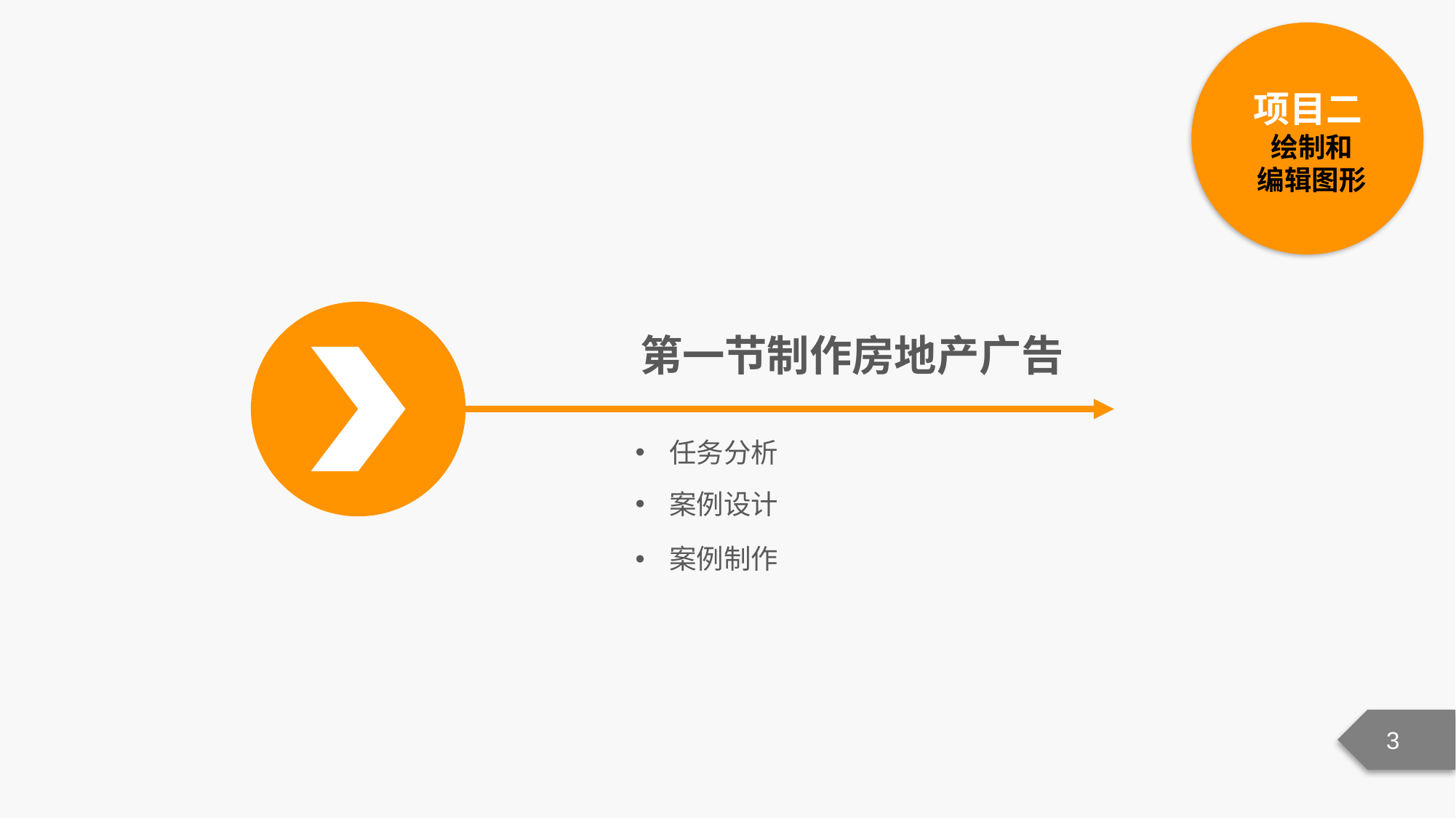

项目二
绘制和
编辑图形

第一节制作房地产广告

任务分析
案例设计
案例制作